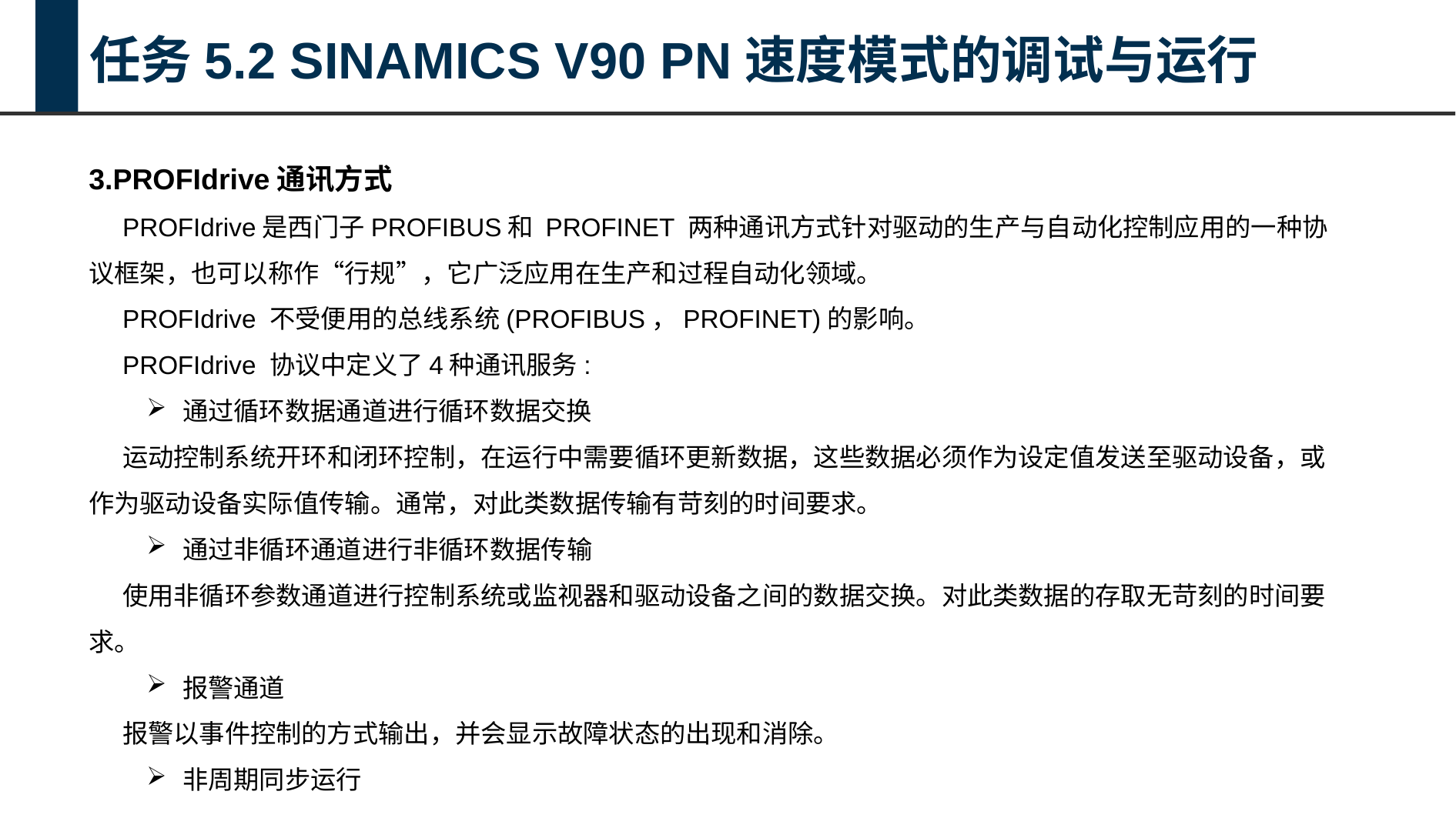

任务5.2 SINAMICS V90 PN速度模式的调试与运行
3.PROFIdrive通讯方式
PROFIdrive是西门子PROFIBUS和 PROFINET 两种通讯方式针对驱动的生产与自动化控制应用的一种协议框架，也可以称作“行规”，它广泛应用在生产和过程自动化领域。
PROFIdrive 不受便用的总线系统(PROFIBUS，PROFINET)的影响。
PROFIdrive 协议中定义了4种通讯服务:
通过循环数据通道进行循环数据交换
运动控制系统开环和闭环控制，在运行中需要循环更新数据，这些数据必须作为设定值发送至驱动设备，或作为驱动设备实际值传输。通常，对此类数据传输有苛刻的时间要求。
通过非循环通道进行非循环数据传输
使用非循环参数通道进行控制系统或监视器和驱动设备之间的数据交换。对此类数据的存取无苛刻的时间要求。
报警通道
报警以事件控制的方式输出，并会显示故障状态的出现和消除。
非周期同步运行